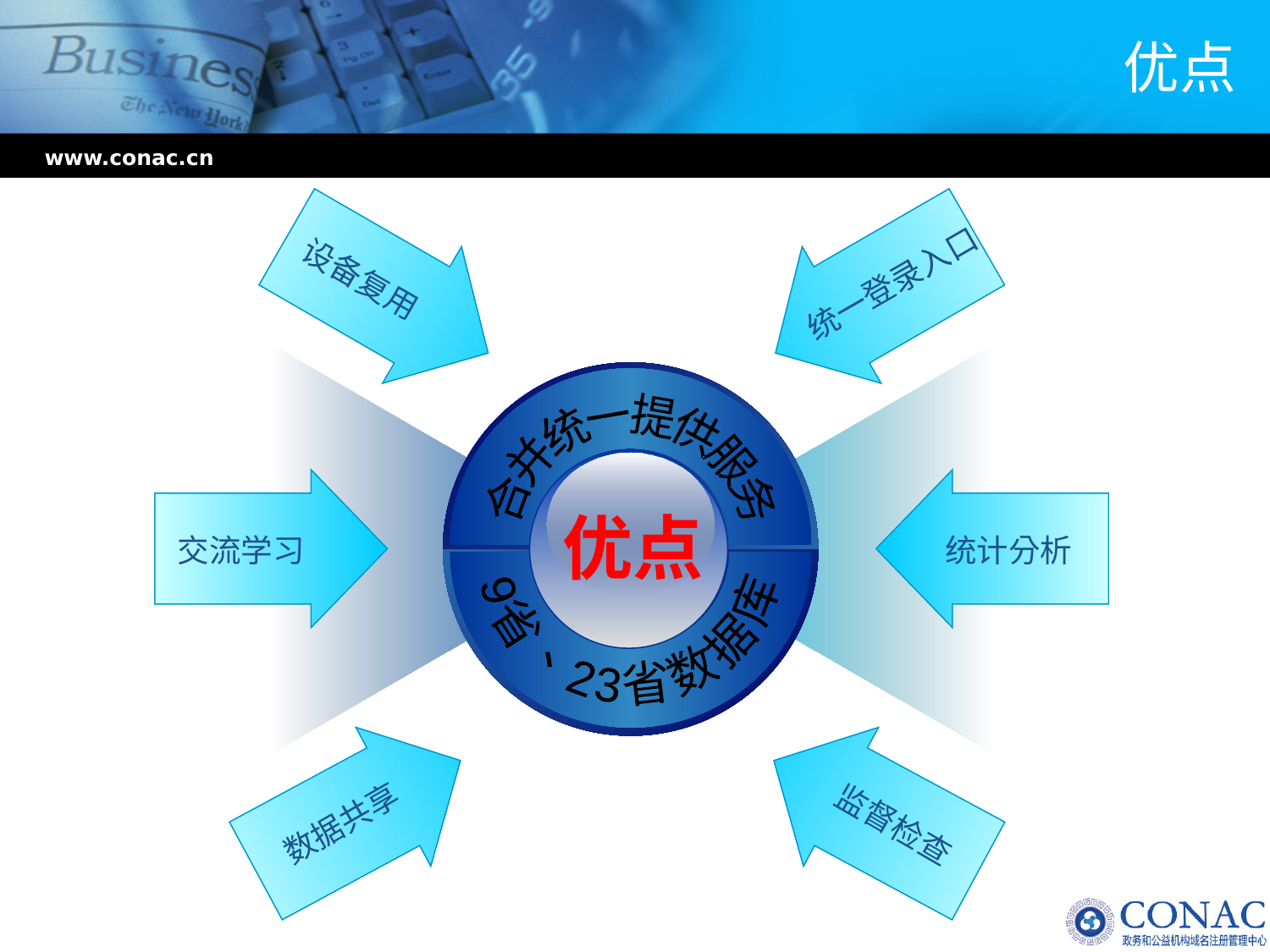

# 优点

www.conac.cn

设备复用
统一登录入口

合并统一提供服务
9省、23省数据库

优点
交流学习
统计分析

数据共享
监督检查